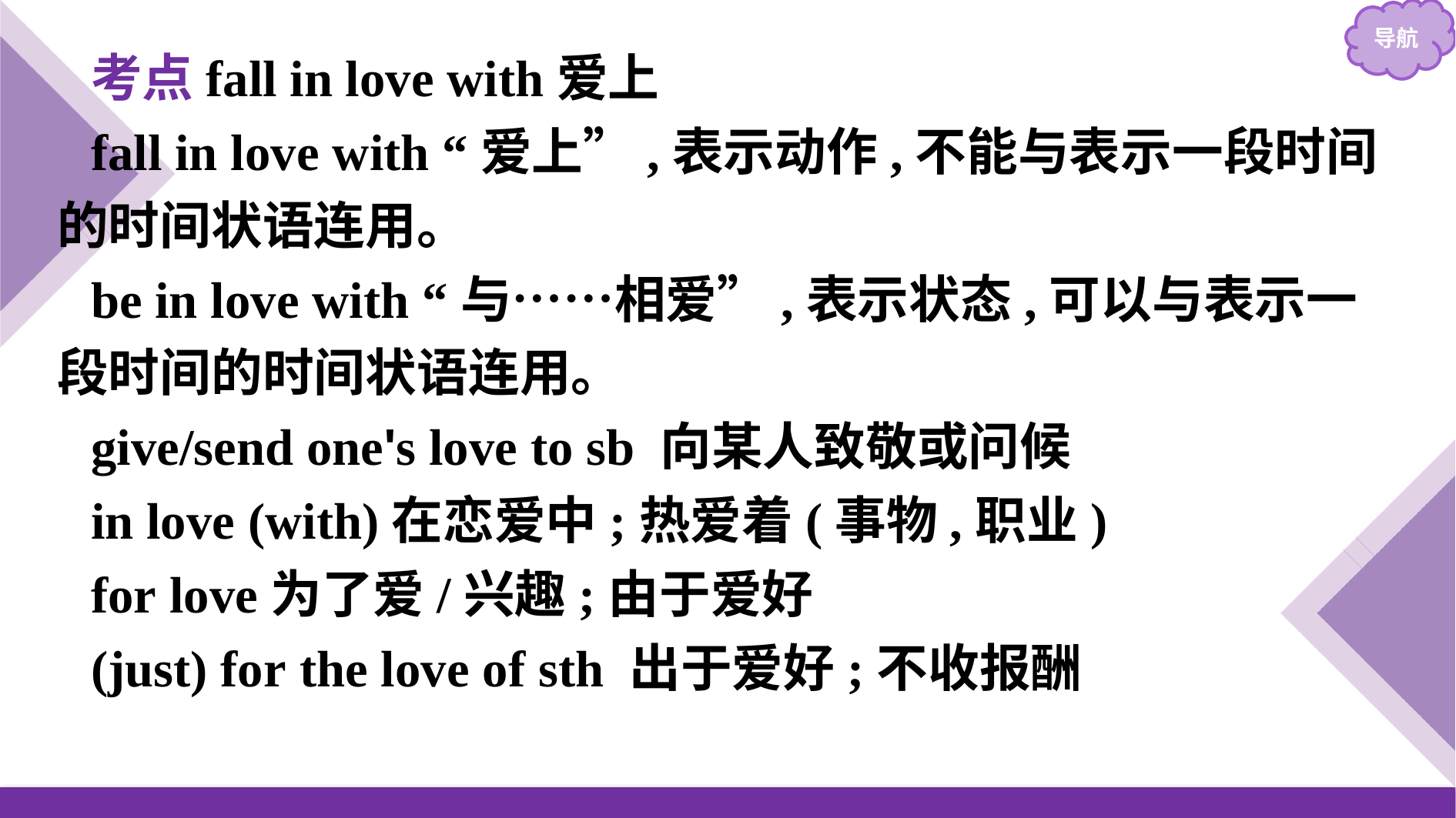

考点fall in love with爱上
fall in love with “爱上”,表示动作,不能与表示一段时间的时间状语连用。
be in love with “与……相爱”,表示状态,可以与表示一段时间的时间状语连用。
give/send one's love to sb 向某人致敬或问候
in love (with)在恋爱中;热爱着(事物,职业)
for love为了爱/兴趣;由于爱好
(just) for the love of sth 出于爱好;不收报酬